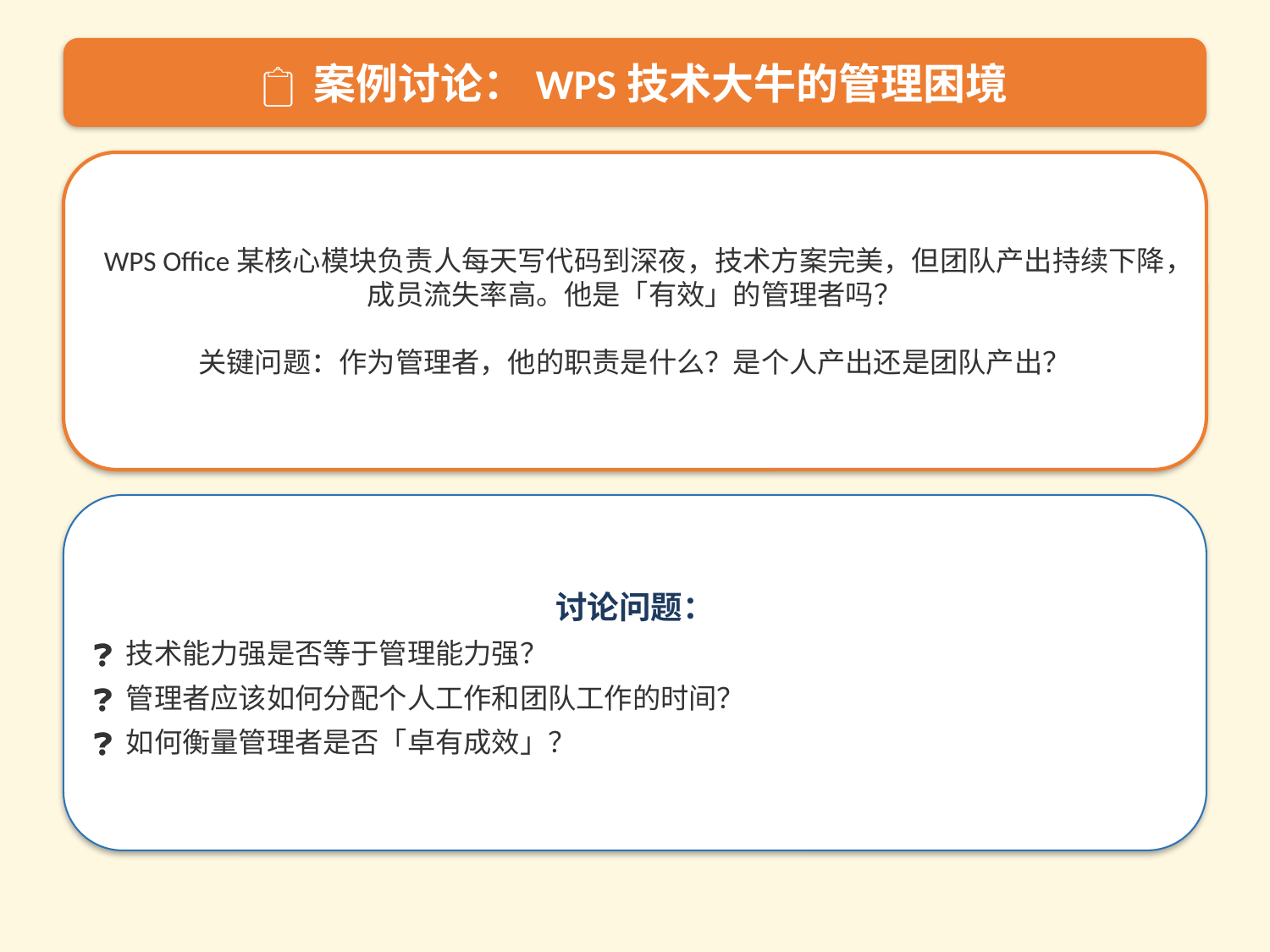

📋 案例讨论：WPS技术大牛的管理困境
WPS Office某核心模块负责人每天写代码到深夜，技术方案完美，但团队产出持续下降，成员流失率高。他是「有效」的管理者吗？
关键问题：作为管理者，他的职责是什么？是个人产出还是团队产出？
讨论问题：
❓ 技术能力强是否等于管理能力强？
❓ 管理者应该如何分配个人工作和团队工作的时间？
❓ 如何衡量管理者是否「卓有成效」？